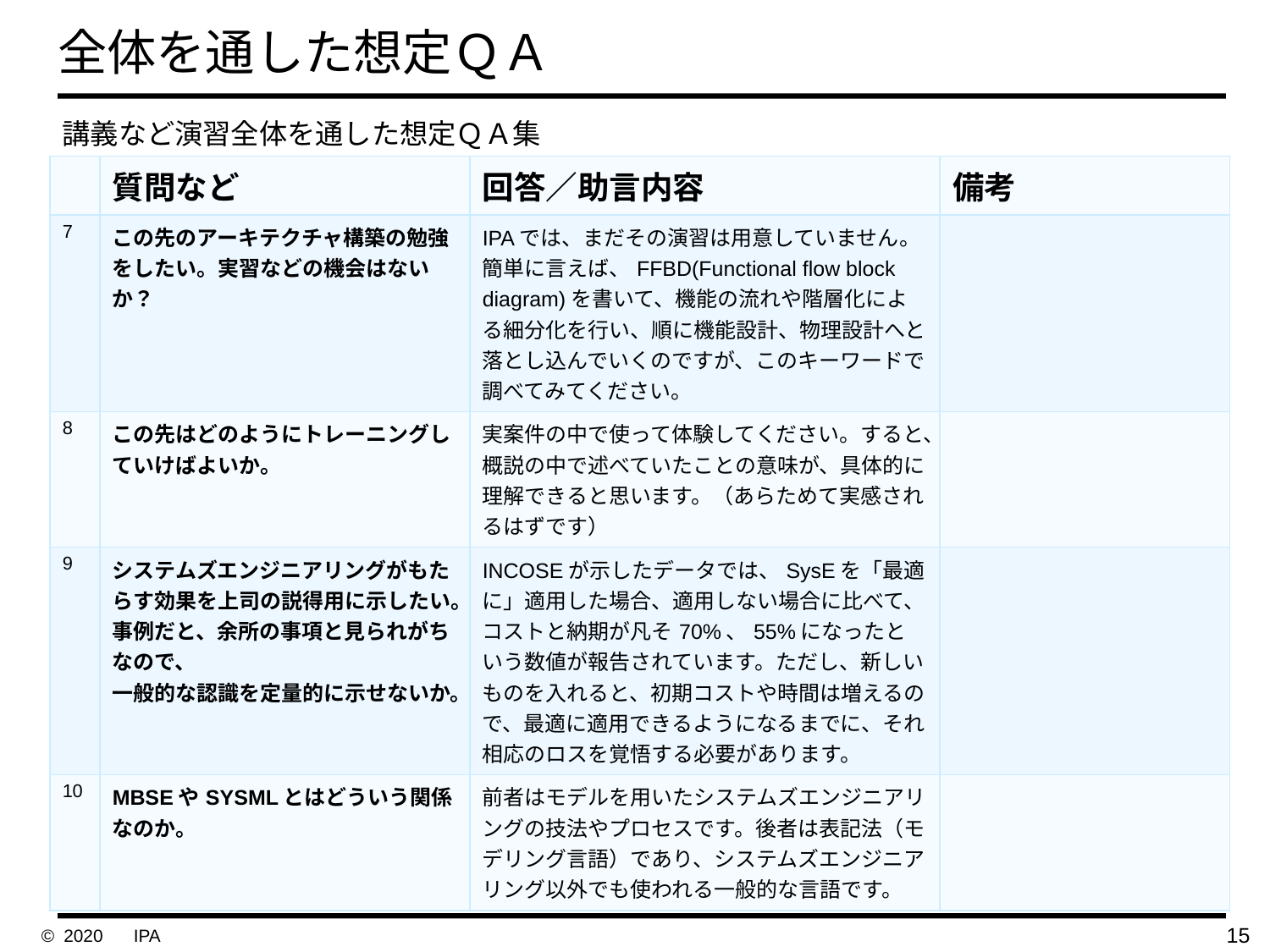

# 全体を通した想定ＱＡ
　講義など演習全体を通した想定ＱＡ集
|  | 質問など | 回答／助言内容 | 備考 |
| --- | --- | --- | --- |
| 7 | この先のアーキテクチャ構築の勉強をしたい。実習などの機会はないか？ | IPAでは、まだその演習は用意していません。簡単に言えば、FFBD(Functional flow block diagram)を書いて、機能の流れや階層化による細分化を行い、順に機能設計、物理設計へと落とし込んでいくのですが、このキーワードで調べてみてください。 |  |
| 8 | この先はどのようにトレーニングしていけばよいか。 | 実案件の中で使って体験してください。すると、概説の中で述べていたことの意味が、具体的に理解できると思います。（あらためて実感されるはずです） |  |
| 9 | システムズエンジニアリングがもたらす効果を上司の説得用に示したい。事例だと、余所の事項と見られがちなので、 一般的な認識を定量的に示せないか。 | INCOSEが示したデータでは、SysEを「最適に」適用した場合、適用しない場合に比べて、コストと納期が凡そ70%、55%になったという数値が報告されています。ただし、新しいものを入れると、初期コストや時間は増えるので、最適に適用できるようになるまでに、それ相応のロスを覚悟する必要があります。 |  |
| 10 | MBSEやSYSMLとはどういう関係なのか。 | 前者はモデルを用いたシステムズエンジニアリングの技法やプロセスです。後者は表記法（モデリング言語）であり、システムズエンジニアリング以外でも使われる一般的な言語です。 |  |